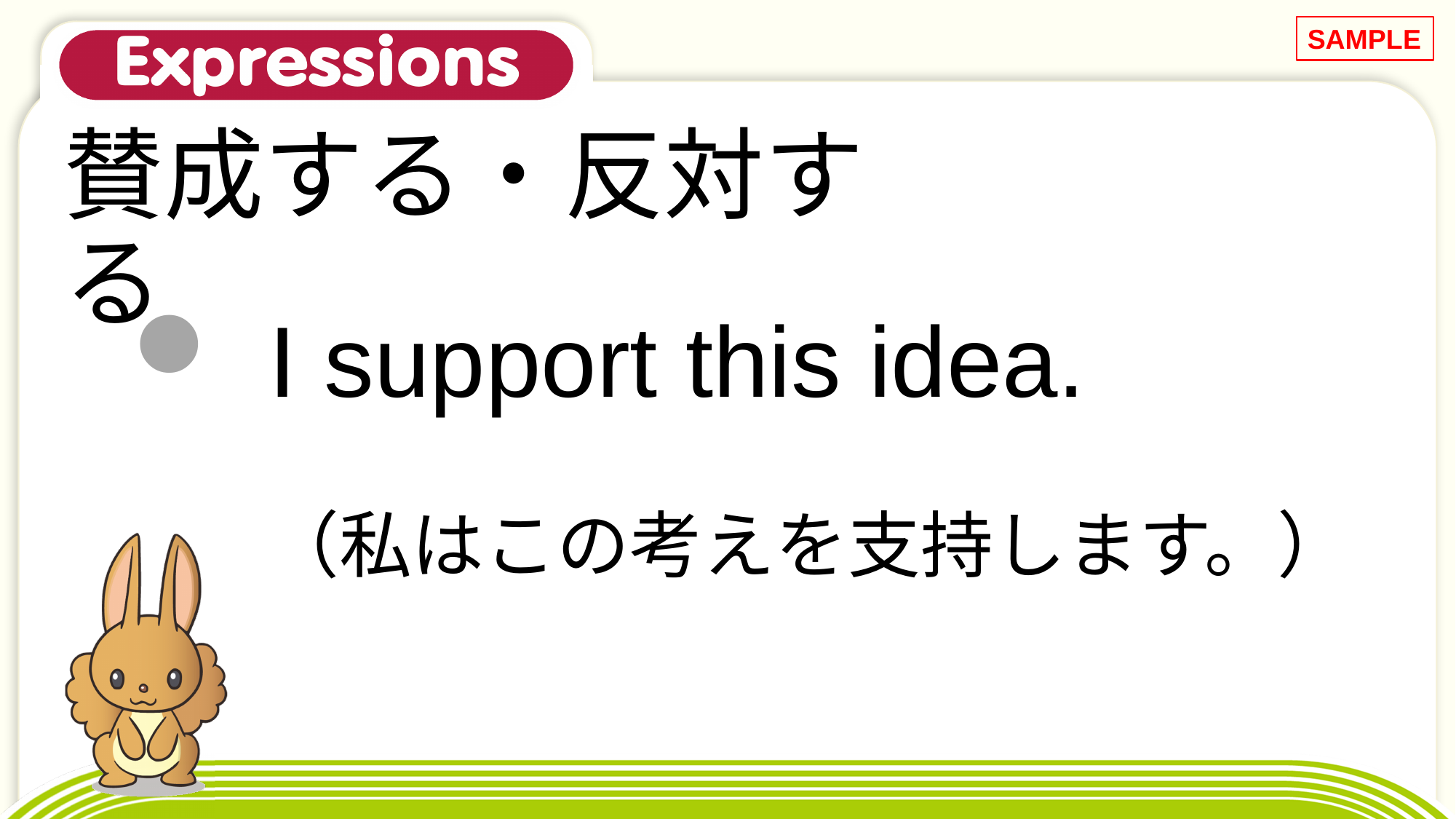

SAMPLE
# 賛成する・反対する
I support this idea.
（私はこの考えを支持します。）